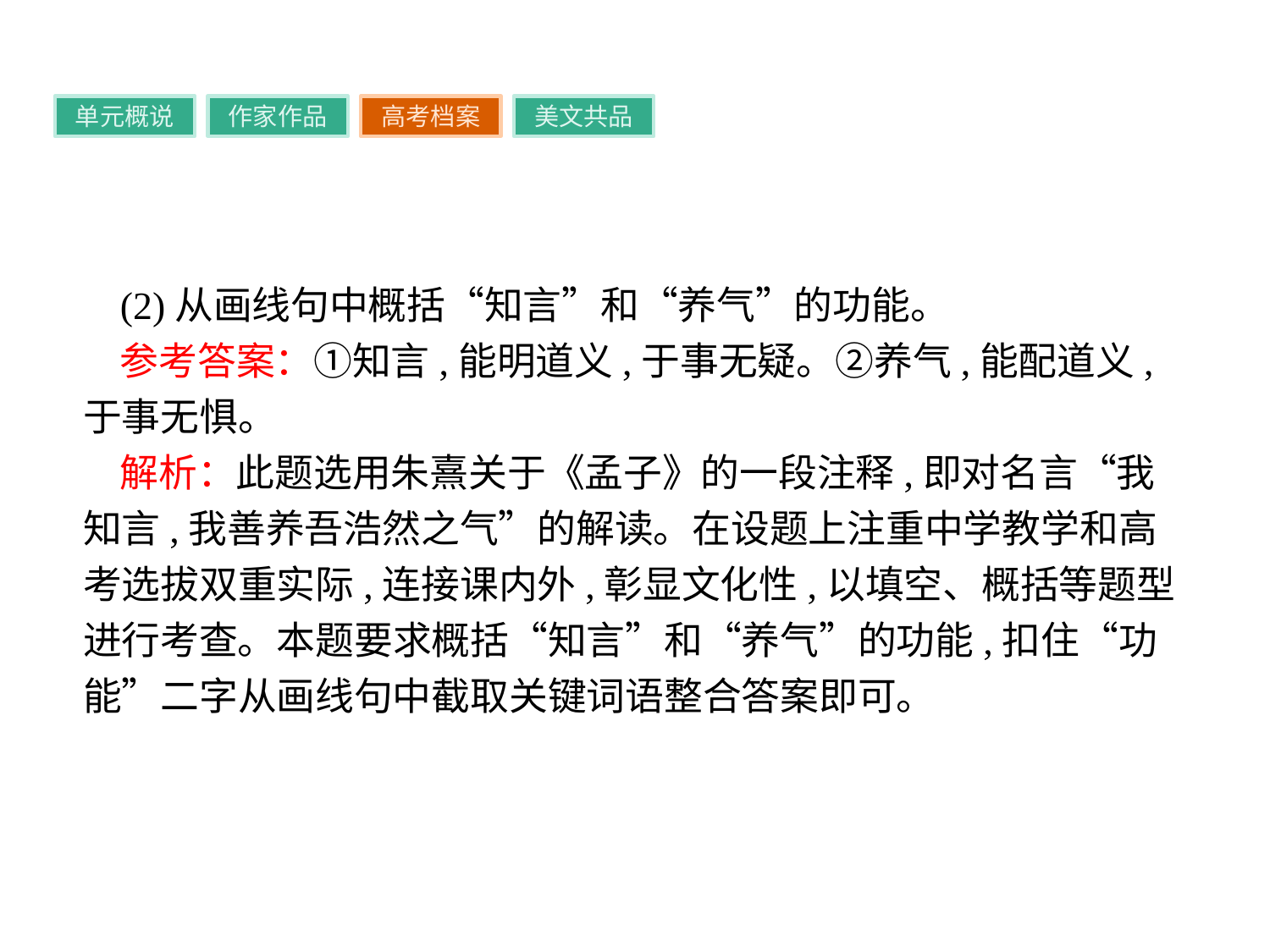

单元概说
作家作品
高考档案
美文共品
(2)从画线句中概括“知言”和“养气”的功能。
参考答案：①知言,能明道义,于事无疑。②养气,能配道义,于事无惧。
解析：此题选用朱熹关于《孟子》的一段注释,即对名言“我知言,我善养吾浩然之气”的解读。在设题上注重中学教学和高考选拔双重实际,连接课内外,彰显文化性,以填空、概括等题型进行考查。本题要求概括“知言”和“养气”的功能,扣住“功能”二字从画线句中截取关键词语整合答案即可。